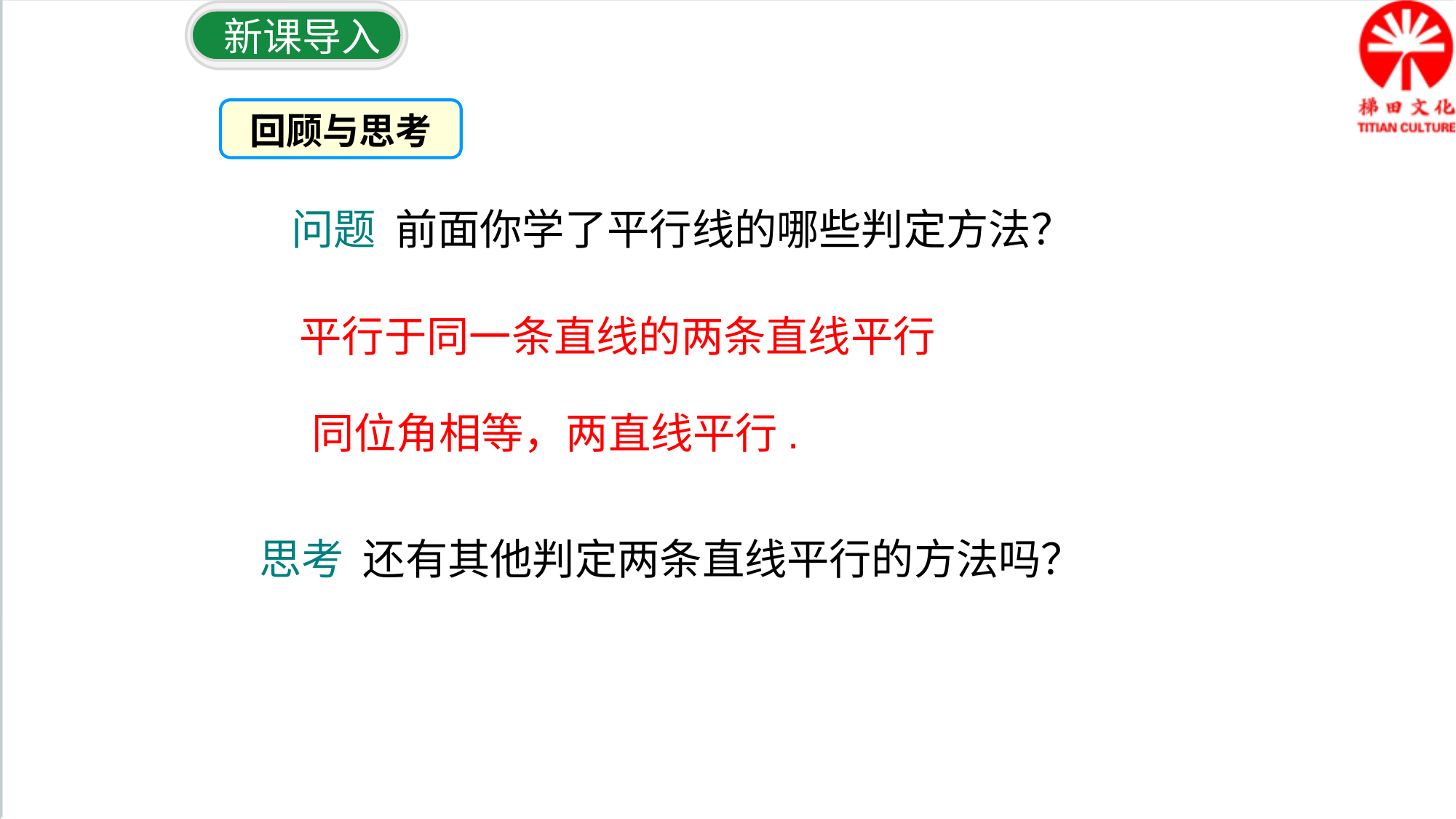

新课导入
回顾与思考
问题  前面你学了平行线的哪些判定方法？
平行于同一条直线的两条直线平行
同位角相等，两直线平行.
思考  还有其他判定两条直线平行的方法吗？